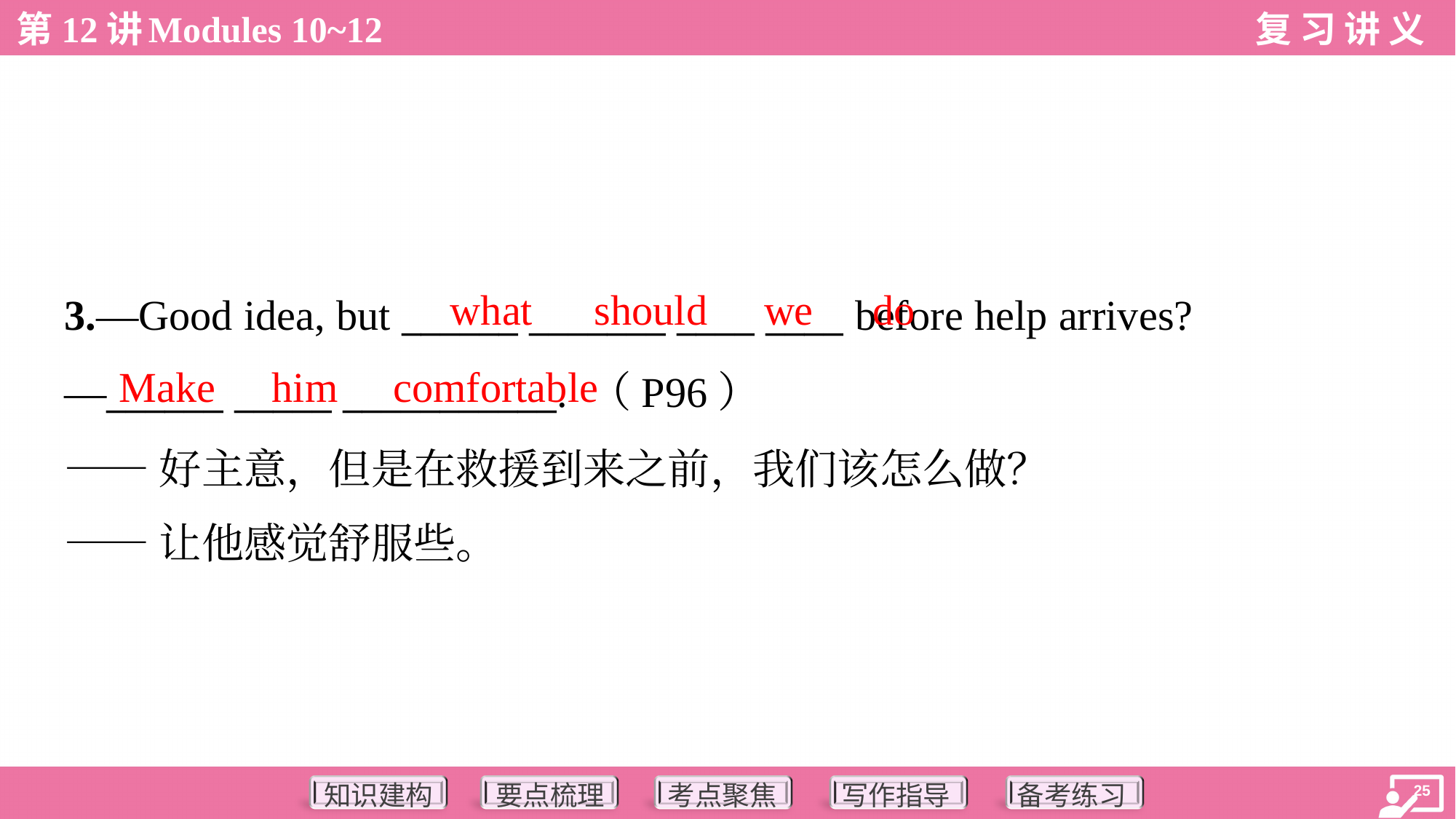

what
should
we
do
3.—Good idea, but ______ _______ ____ ____ before help arrives?
—______ _____ ___________. （P96）
——好主意，但是在救援到来之前，我们该怎么做？
——让他感觉舒服些。
Make
him
comfortable